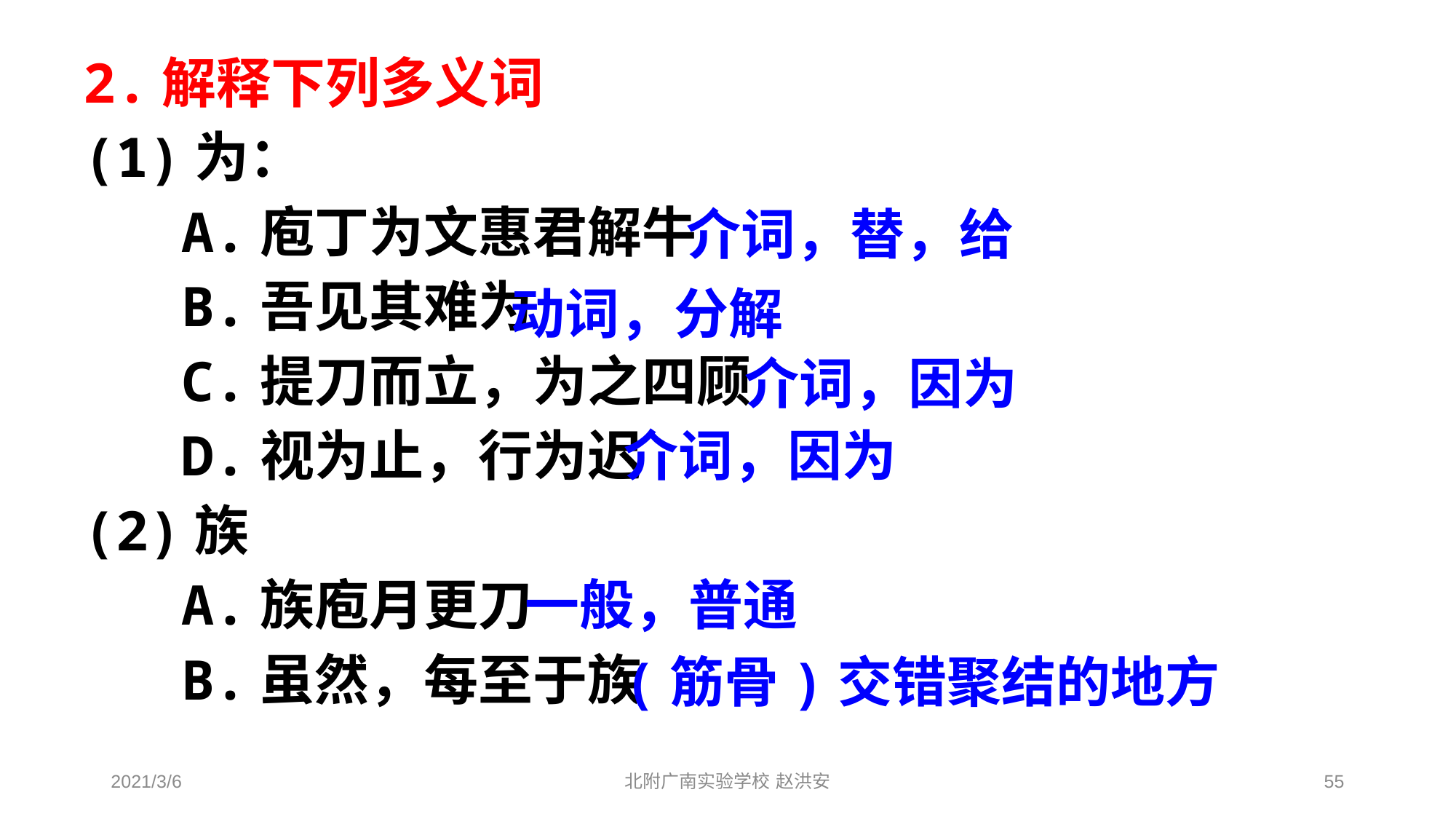

2.解释下列多义词
(1)为：
   A.庖丁为文惠君解牛
   B.吾见其难为
   C.提刀而立，为之四顾
   D.视为止，行为迟
(2)族
   A.族庖月更刀
   B.虽然，每至于族
介词，替，给
动词，分解
介词，因为
介词，因为
一般，普通
(筋骨)交错聚结的地方
2021/3/6
北附广南实验学校 赵洪安
55